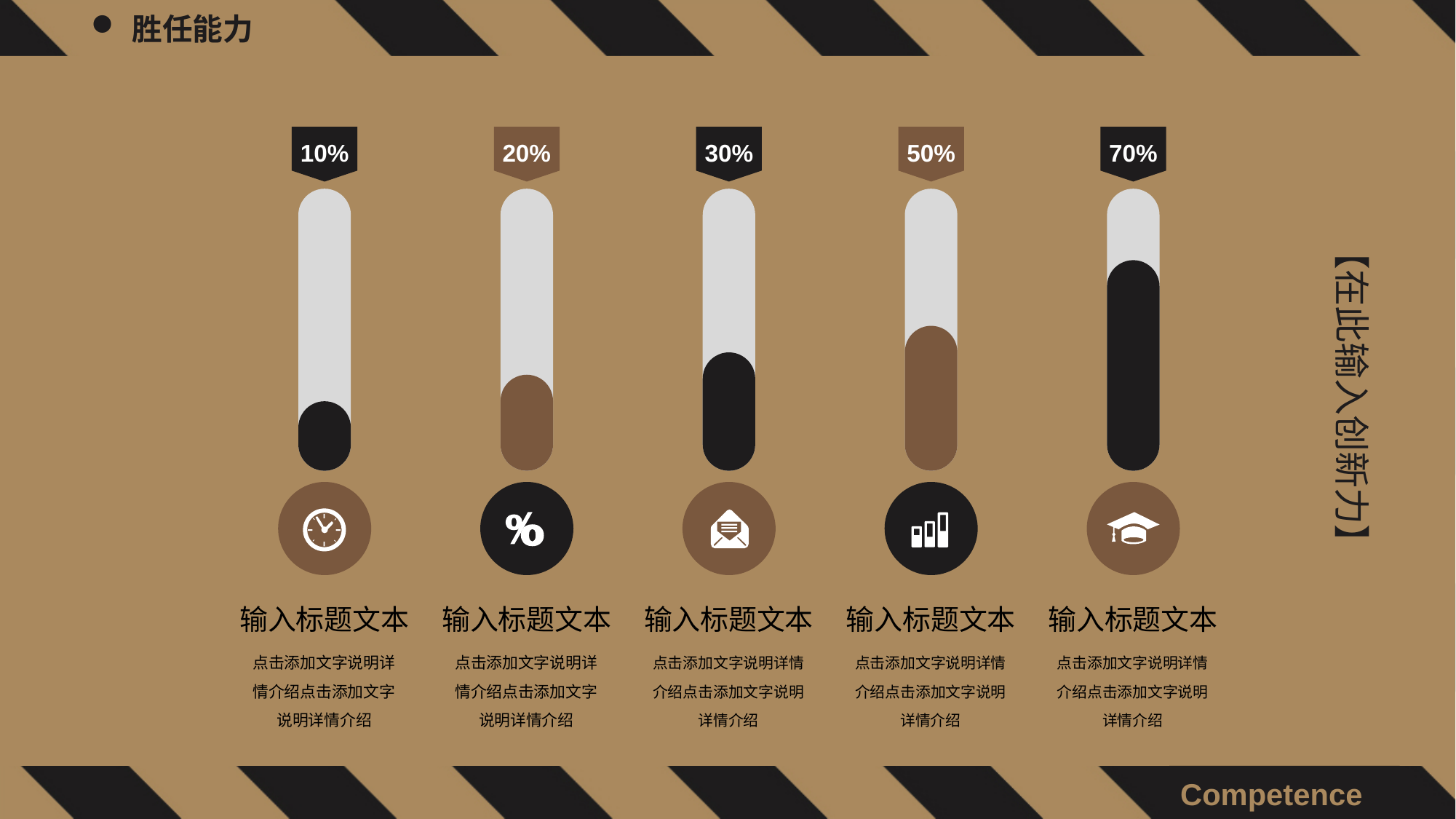

10%
20%
30%
50%
70%
【在此输入创新力】

输入标题文本
点击添加文字说明详情介绍点击添加文字说明详情介绍
输入标题文本
点击添加文字说明详情介绍点击添加文字说明详情介绍
输入标题文本
点击添加文字说明详情介绍点击添加文字说明详情介绍
输入标题文本
点击添加文字说明详情介绍点击添加文字说明详情介绍
输入标题文本
点击添加文字说明详情介绍点击添加文字说明详情介绍